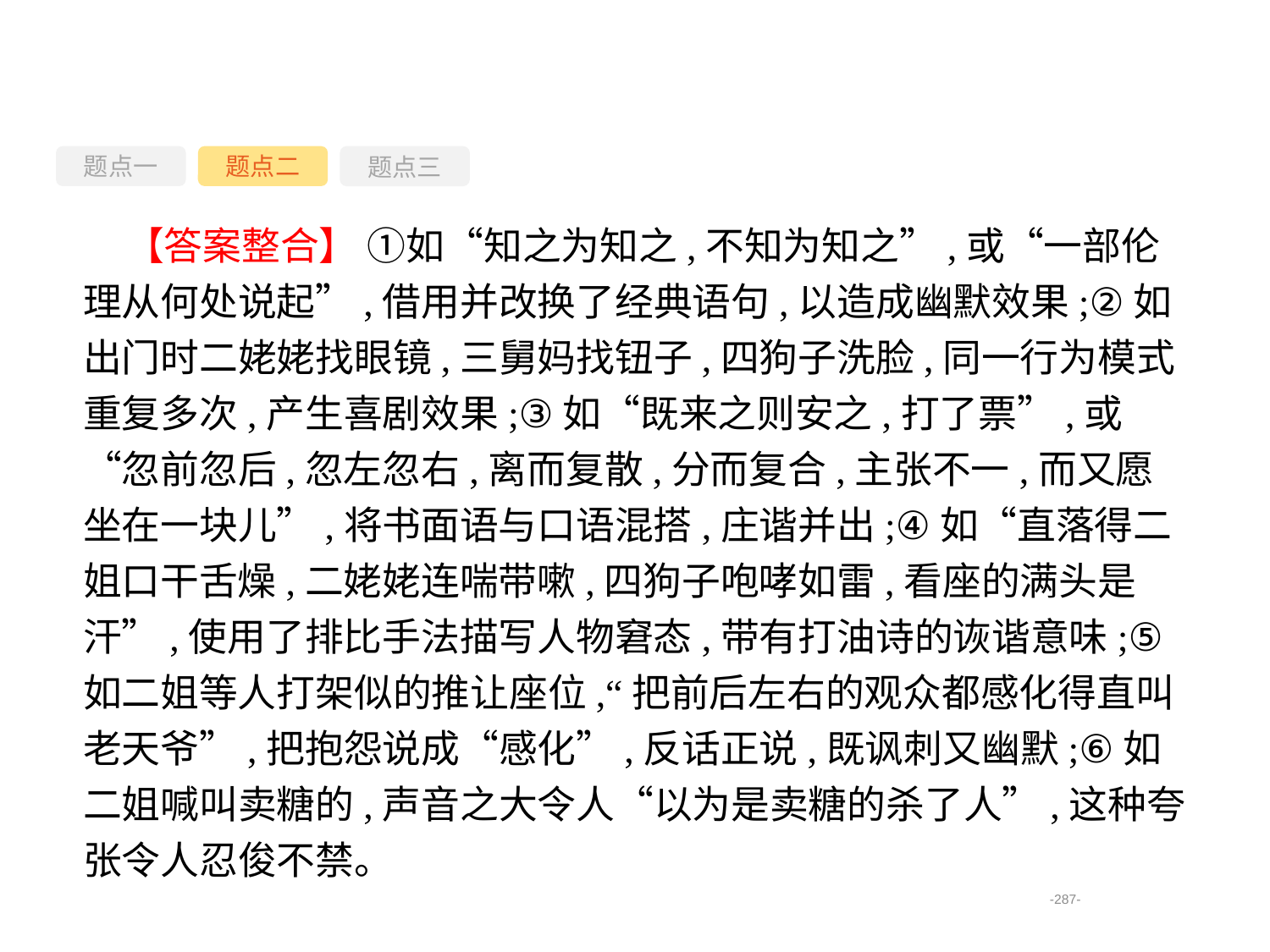

题点一
题点三
题点二
【答案整合】 ①如“知之为知之,不知为知之”,或“一部伦理从何处说起”,借用并改换了经典语句,以造成幽默效果;②如出门时二姥姥找眼镜,三舅妈找钮子,四狗子洗脸,同一行为模式重复多次,产生喜剧效果;③如“既来之则安之,打了票”,或“忽前忽后,忽左忽右,离而复散,分而复合,主张不一,而又愿坐在一块儿”,将书面语与口语混搭,庄谐并出;④如“直落得二姐口干舌燥,二姥姥连喘带嗽,四狗子咆哮如雷,看座的满头是汗”,使用了排比手法描写人物窘态,带有打油诗的诙谐意味;⑤如二姐等人打架似的推让座位,“把前后左右的观众都感化得直叫老天爷”,把抱怨说成“感化”,反话正说,既讽刺又幽默;⑥如二姐喊叫卖糖的,声音之大令人“以为是卖糖的杀了人”,这种夸张令人忍俊不禁。
-287-